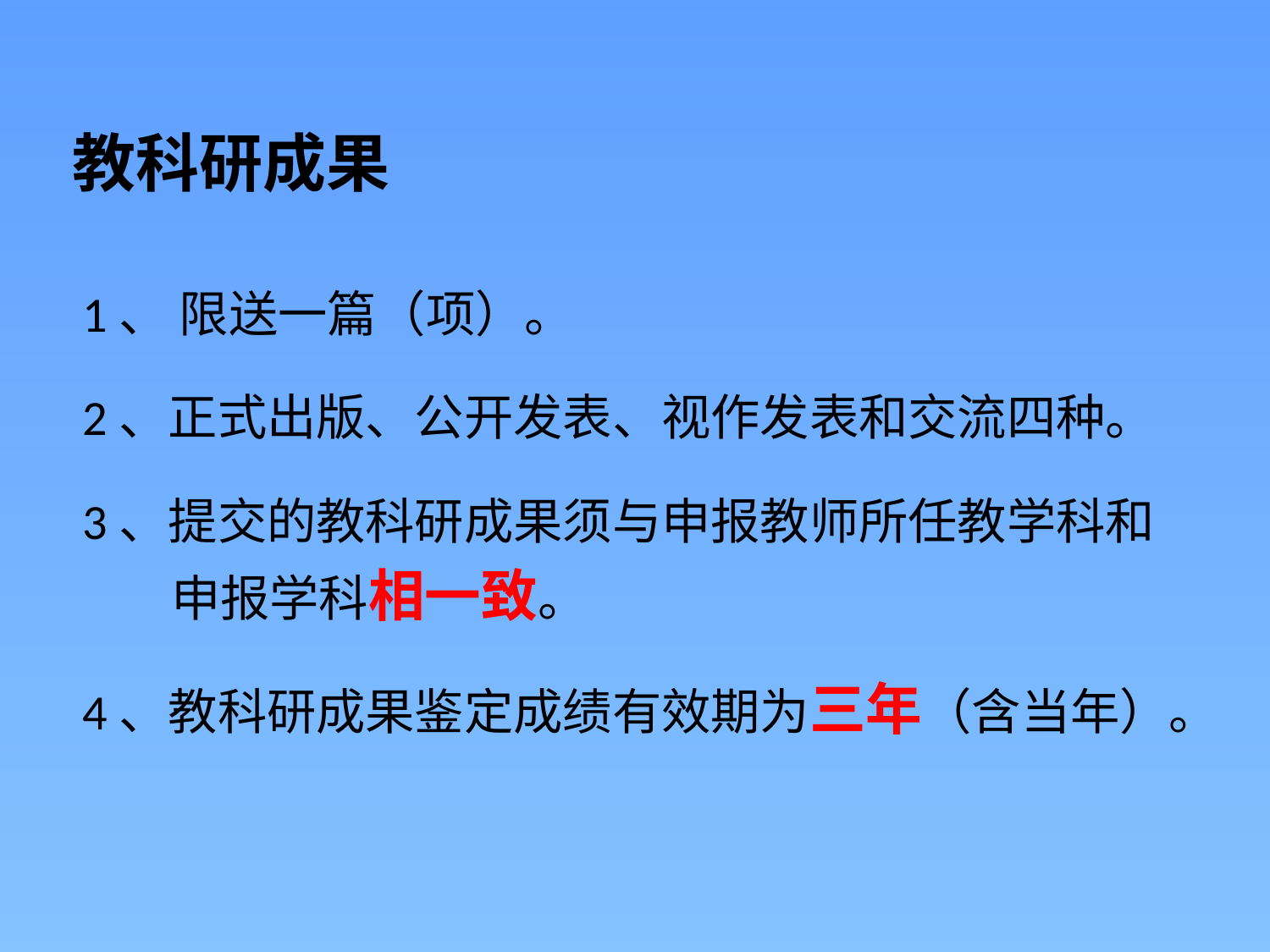

# 教科研成果
1、 限送一篇（项）。

2、正式出版、公开发表、视作发表和交流四种。

3、提交的教科研成果须与申报教师所任教学科和
       申报学科相一致。

4、教科研成果鉴定成绩有效期为三年（含当年）。